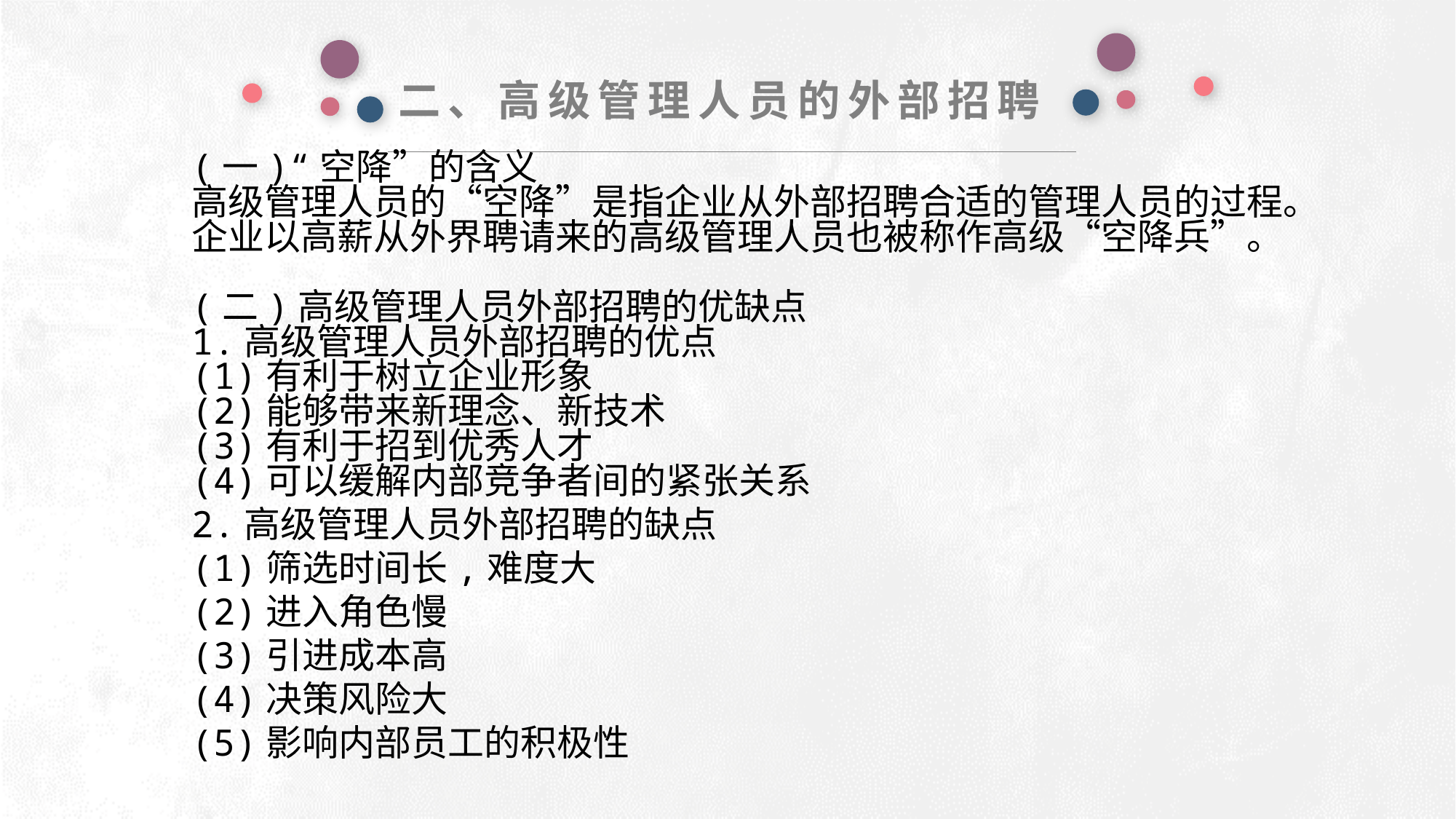

二、高级管理人员的外部招聘

(一)“空降”的含义
高级管理人员的“空降”是指企业从外部招聘合适的管理人员的过程。企业以高薪从外界聘请来的高级管理人员也被称作高级“空降兵”。

(二)高级管理人员外部招聘的优缺点
1.高级管理人员外部招聘的优点
(1)有利于树立企业形象
(2)能够带来新理念、新技术
(3)有利于招到优秀人才
(4)可以缓解内部竞争者间的紧张关系
2.高级管理人员外部招聘的缺点
(1)筛选时间长,难度大
(2)进入角色慢
(3)引进成本高
(4)决策风险大
(5)影响内部员工的积极性

e7d195523061f1c0deeec63e560781cfd59afb0ea006f2a87ABB68BF51EA6619813959095094C18C62A12F549504892A4AAA8C1554C6663626E05CA27F281A14E6983772AFC3FB97135759321DEA3D70CCCB10945EC5A0322096E752803368C2184698845E3CCD6DB7F651295A8E4F3FDC19EA64A2B4A4AC1434B55AAE41CF0BF61B375C23F3039959E085EE760725AA